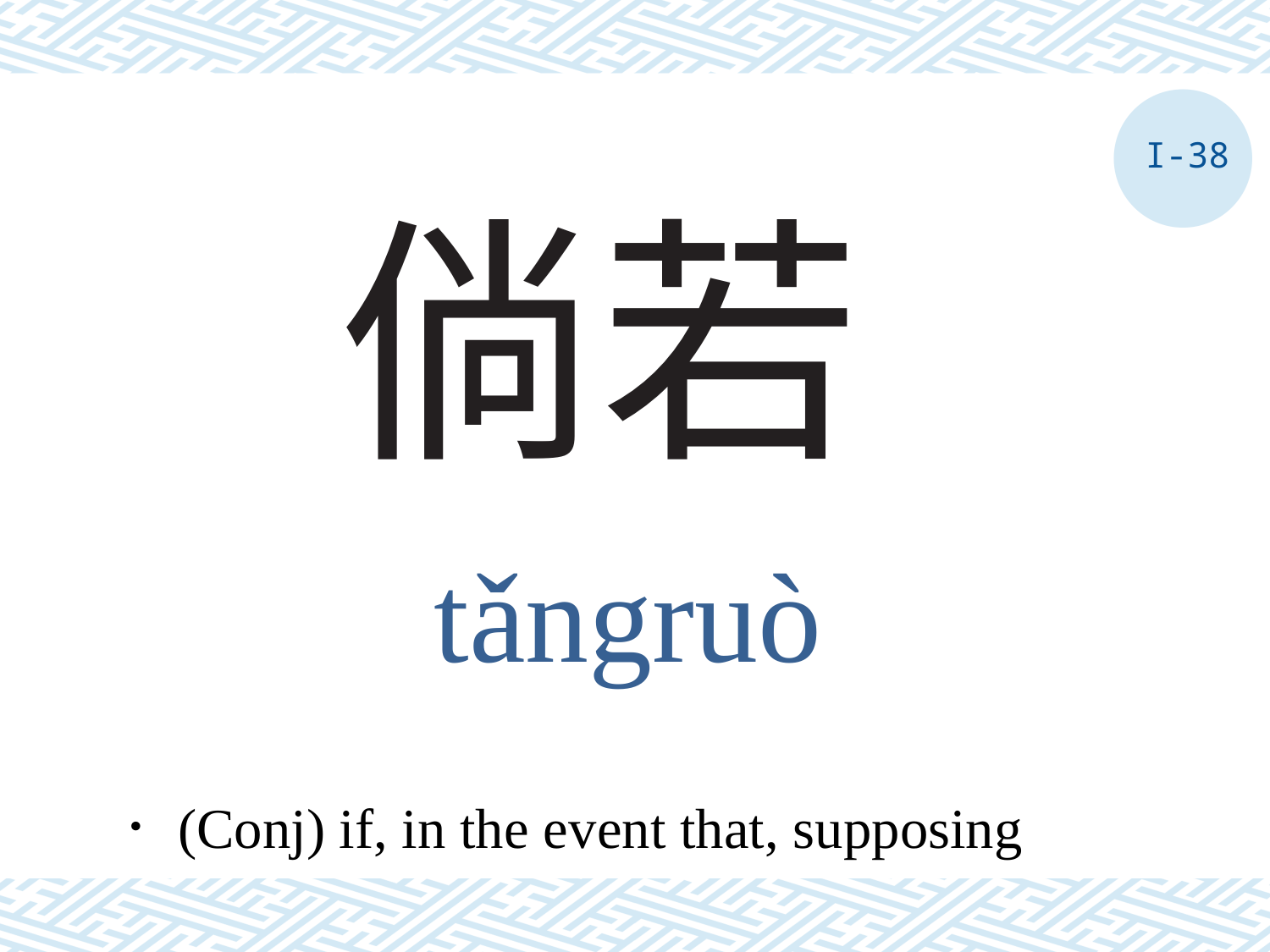

I-38

# 倘若
tǎngruò
．(Conj) if, in the event that, supposing